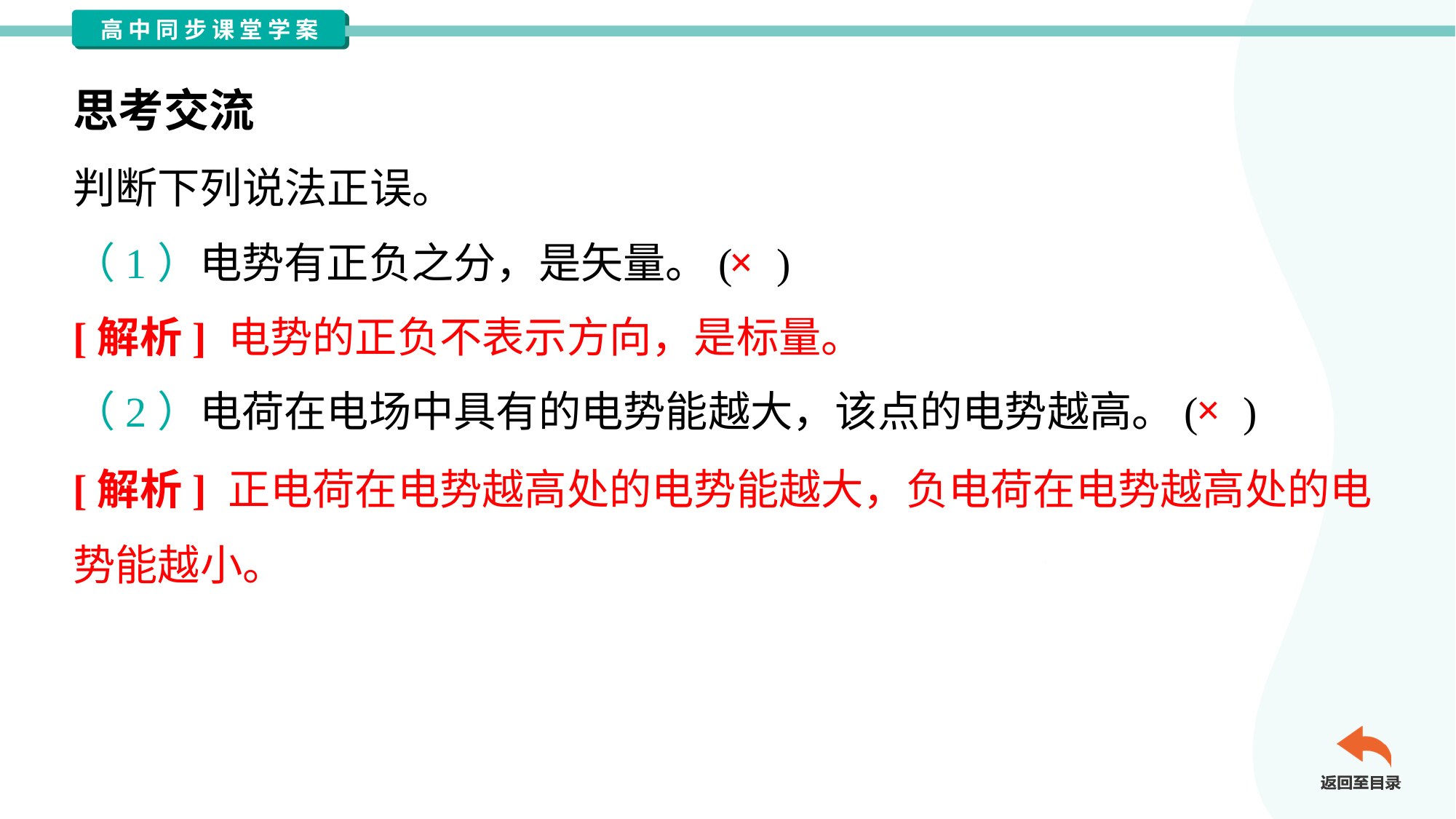

思考交流
判断下列说法正误。
×
（1）电势有正负之分，是矢量。(    )
[解析] 电势的正负不表示方向，是标量。
×
（2）电荷在电场中具有的电势能越大，该点的电势越高。(    )
[解析] 正电荷在电势越高处的电势能越大，负电荷在电势越高处的电
势能越小。